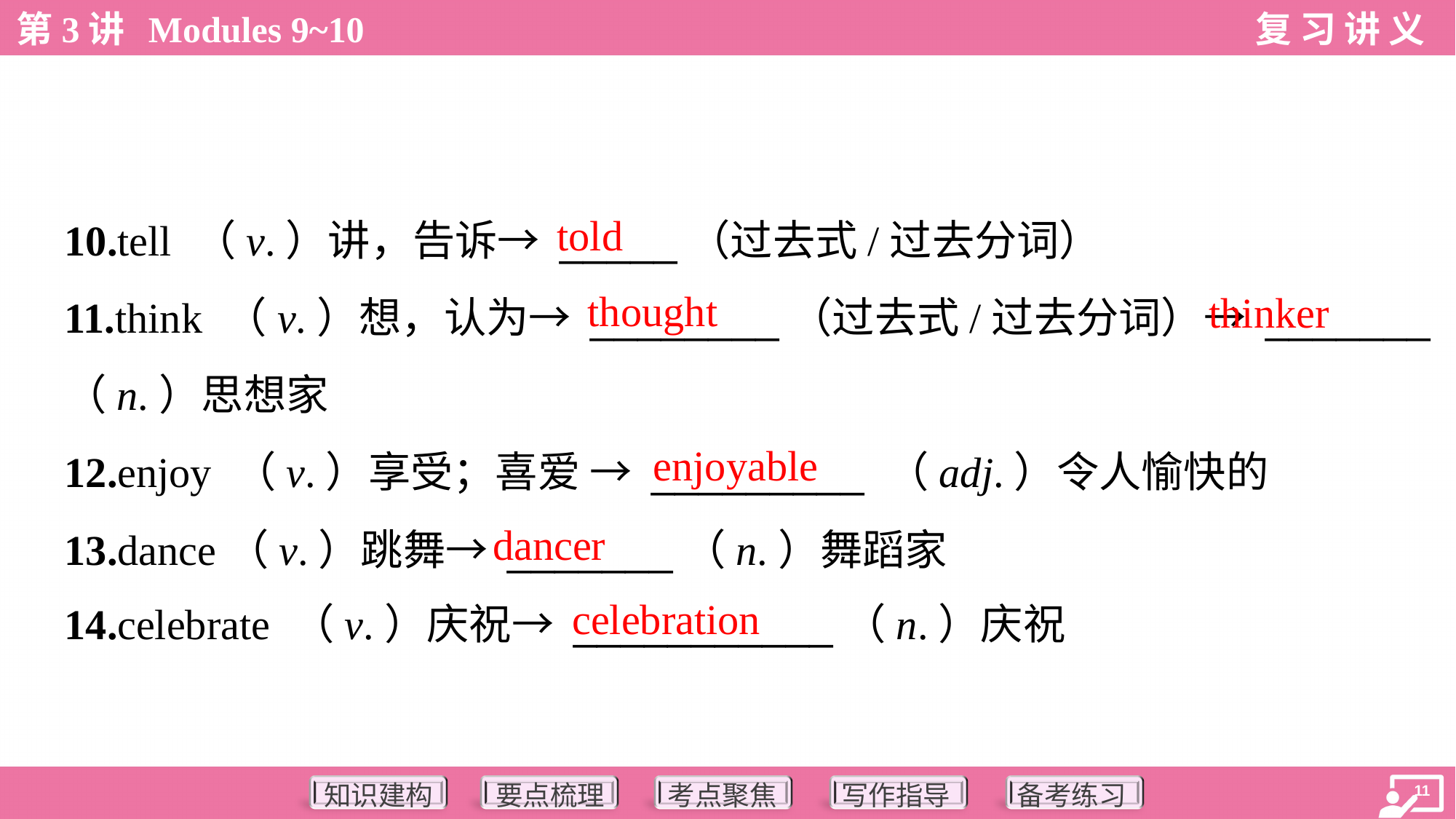

told
10.tell （v.）讲，告诉→ _____（过去式/过去分词）
11.think （v.）想，认为→ ________（过去式/过去分词）→ _______
（n.）思想家
12.enjoy （v.）享受；喜爱 → _________ （adj.）令人愉快的
13.dance（v.）跳舞→ _______（n.）舞蹈家
14.celebrate （v.）庆祝→ ___________（n.）庆祝
thought
thinker
enjoyable
dancer
celebration